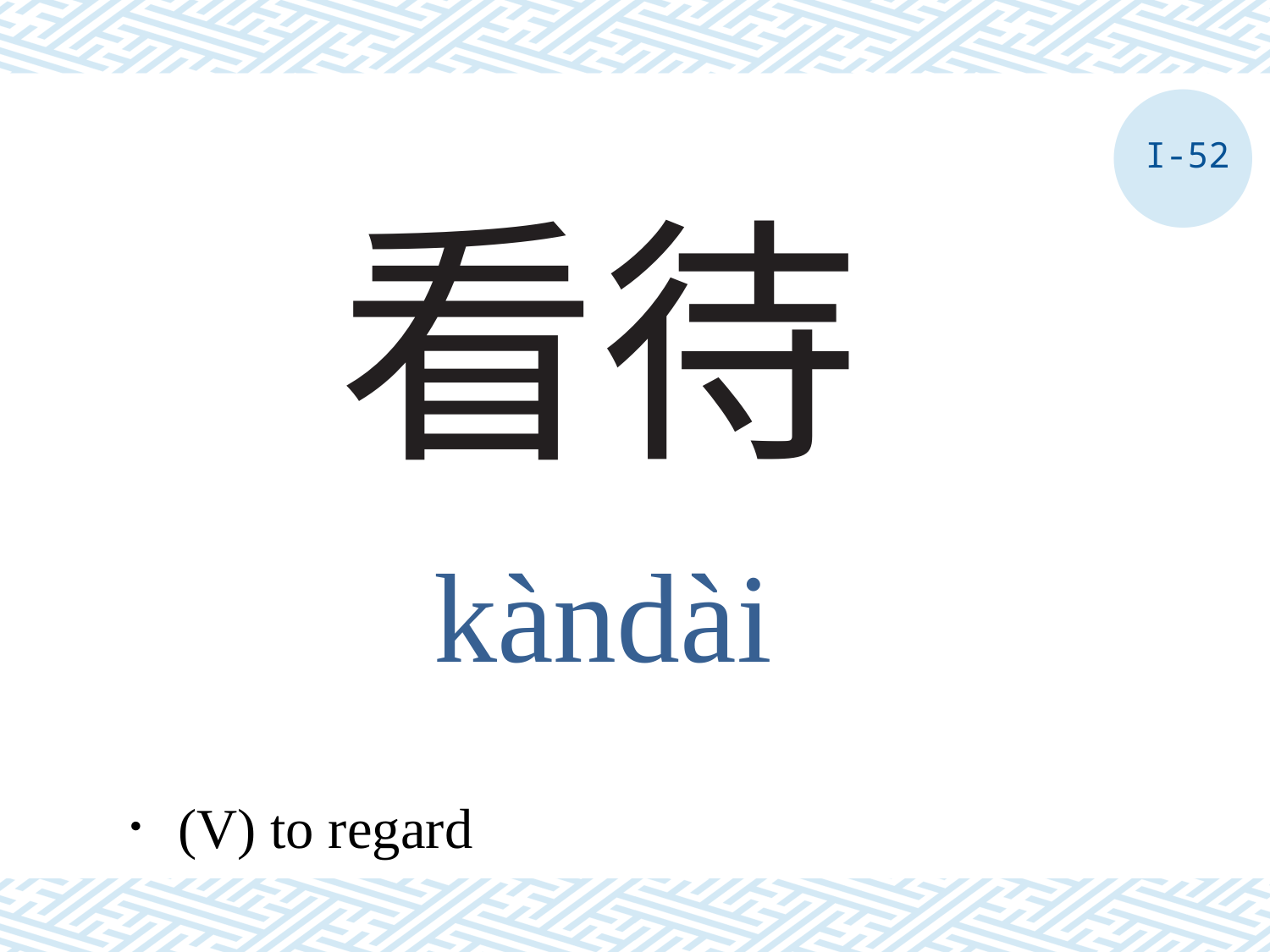

I-52

# 看待
kàndài
．(V) to regard